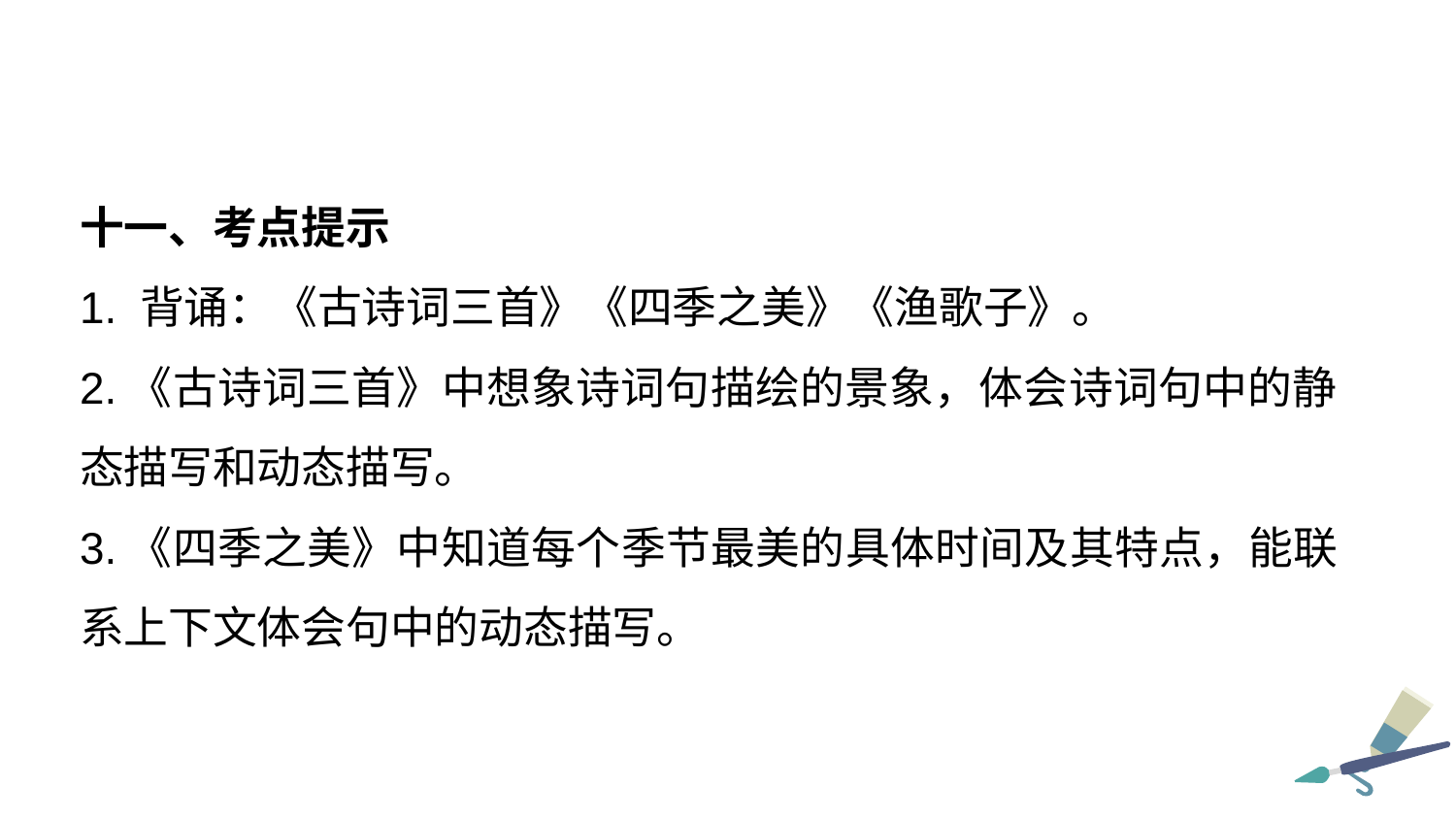

十一、考点提示
1. 背诵：《古诗词三首》《四季之美》《渔歌子》。
2.《古诗词三首》中想象诗词句描绘的景象，体会诗词句中的静态描写和动态描写。
3.《四季之美》中知道每个季节最美的具体时间及其特点，能联系上下文体会句中的动态描写。